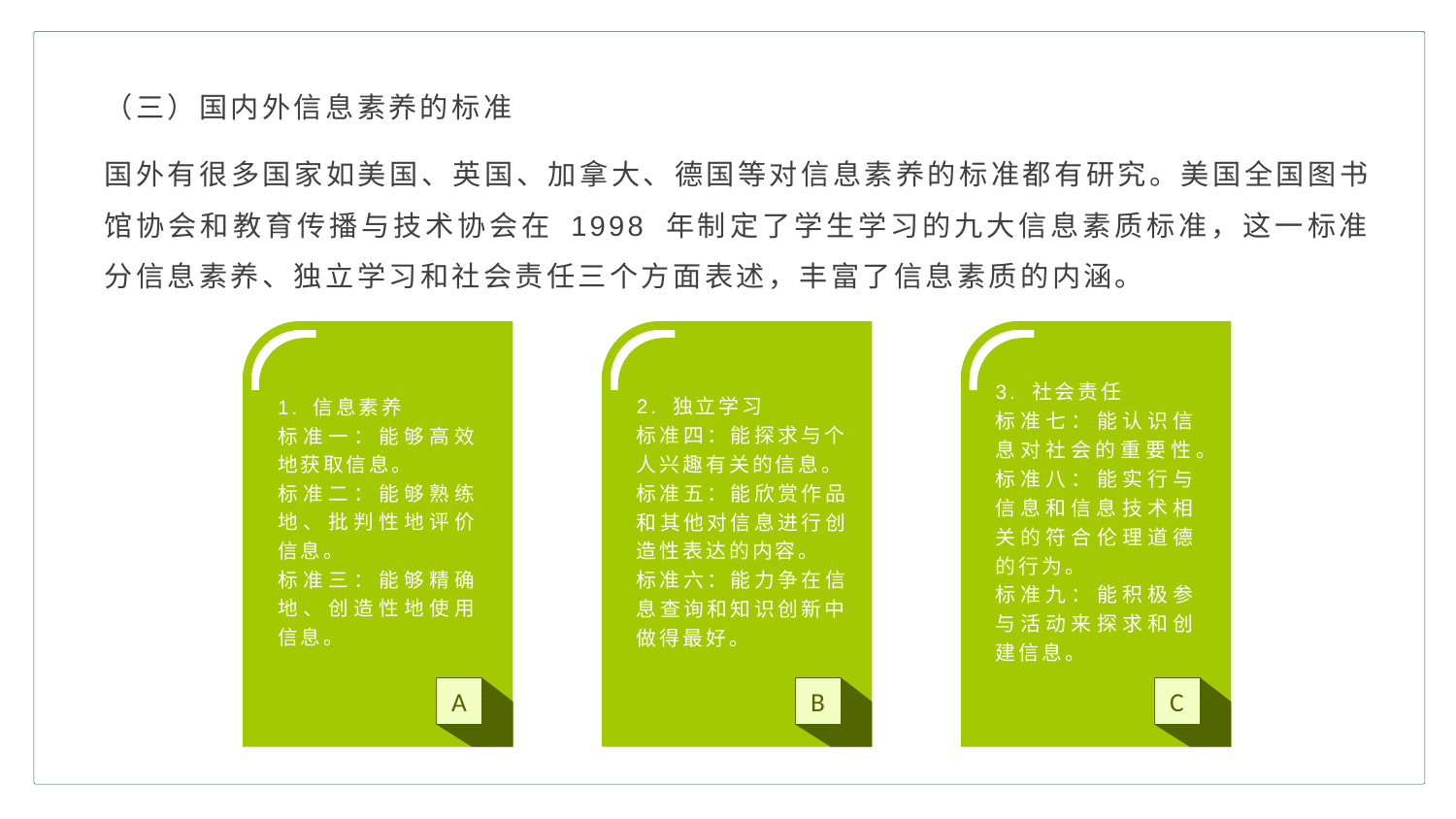

（三）国内外信息素养的标准
国外有很多国家如美国、英国、加拿大、德国等对信息素养的标准都有研究。美国全国图书馆协会和教育传播与技术协会在 1998 年制定了学生学习的九大信息素质标准，这一标准分信息素养、独立学习和社会责任三个方面表述，丰富了信息素质的内涵。

2. 独立学习
标准四：能探求与个人兴趣有关的信息。
标准五：能欣赏作品和其他对信息进行创造性表达的内容。
标准六：能力争在信息查询和知识创新中做得最好。
1. 信息素养
标准一：能够高效地获取信息。
标准二：能够熟练地、批判性地评价信息。
标准三：能够精确地、创造性地使用信息。
3. 社会责任
标准七：能认识信息对社会的重要性。
标准八：能实行与信息和信息技术相关的符合伦理道德的行为。
标准九：能积极参与活动来探求和创建信息。

A

B

C